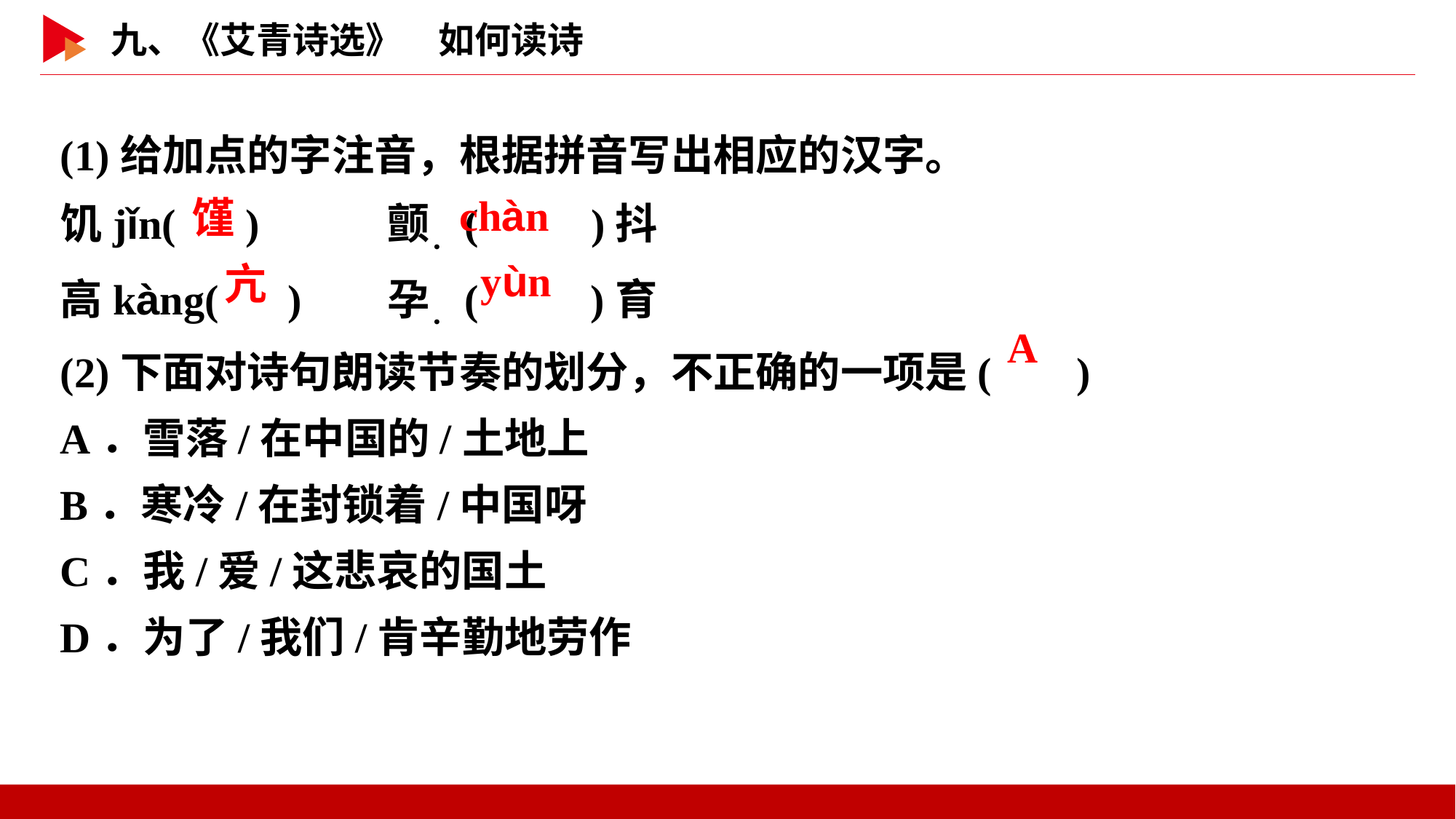

(1)给加点的字注音，根据拼音写出相应的汉字。
饥jǐn(      )		颤．(          )抖
高kàng(      )	孕．(          )育
(2)下面对诗句朗读节奏的划分，不正确的一项是(        )
A．雪落/在中国的/土地上
B．寒冷/在封锁着/中国呀
C．我/爱/这悲哀的国土
D．为了/我们/肯辛勤地劳作
 chàn
   馑
 yùn
   亢
   A